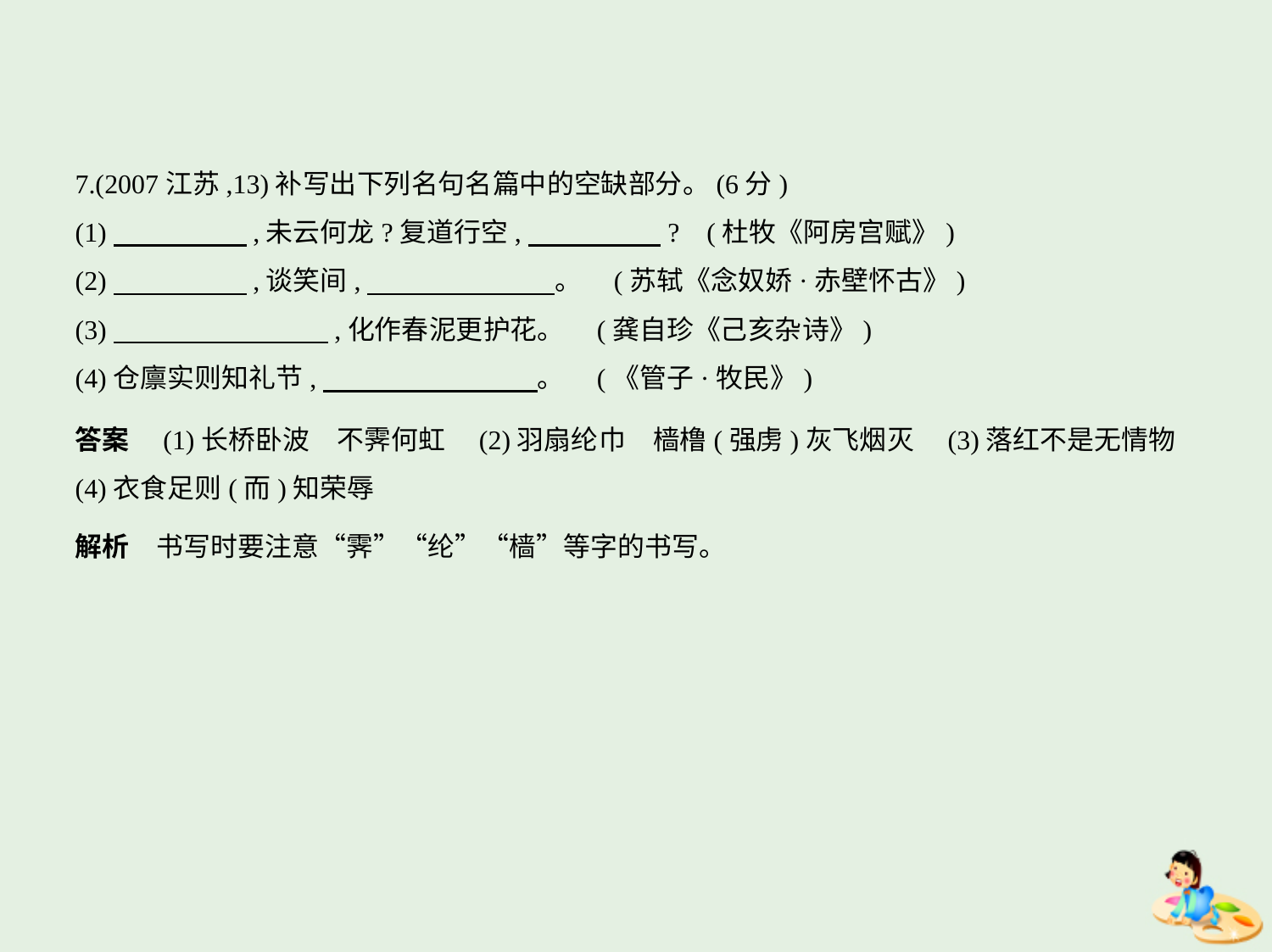

7.(2007江苏,13)补写出下列名句名篇中的空缺部分。(6分)
(1)　　　　    ,未云何龙?复道行空,　　　　    ? (杜牧《阿房宫赋》)
(2)　　　　    ,谈笑间,　　　　　　    。 (苏轼《念奴娇·赤壁怀古》)
(3)　　　　　　　    ,化作春泥更护花。 (龚自珍《己亥杂诗》)
(4)仓廪实则知礼节,　　　　　　　    。 (《管子·牧民》)
答案　(1)长桥卧波　不霁何虹　(2)羽扇纶巾　樯橹(强虏)灰飞烟灭　(3)落红不是无情物    
(4)衣食足则(而)知荣辱
解析　书写时要注意“霁”“纶”“樯”等字的书写。